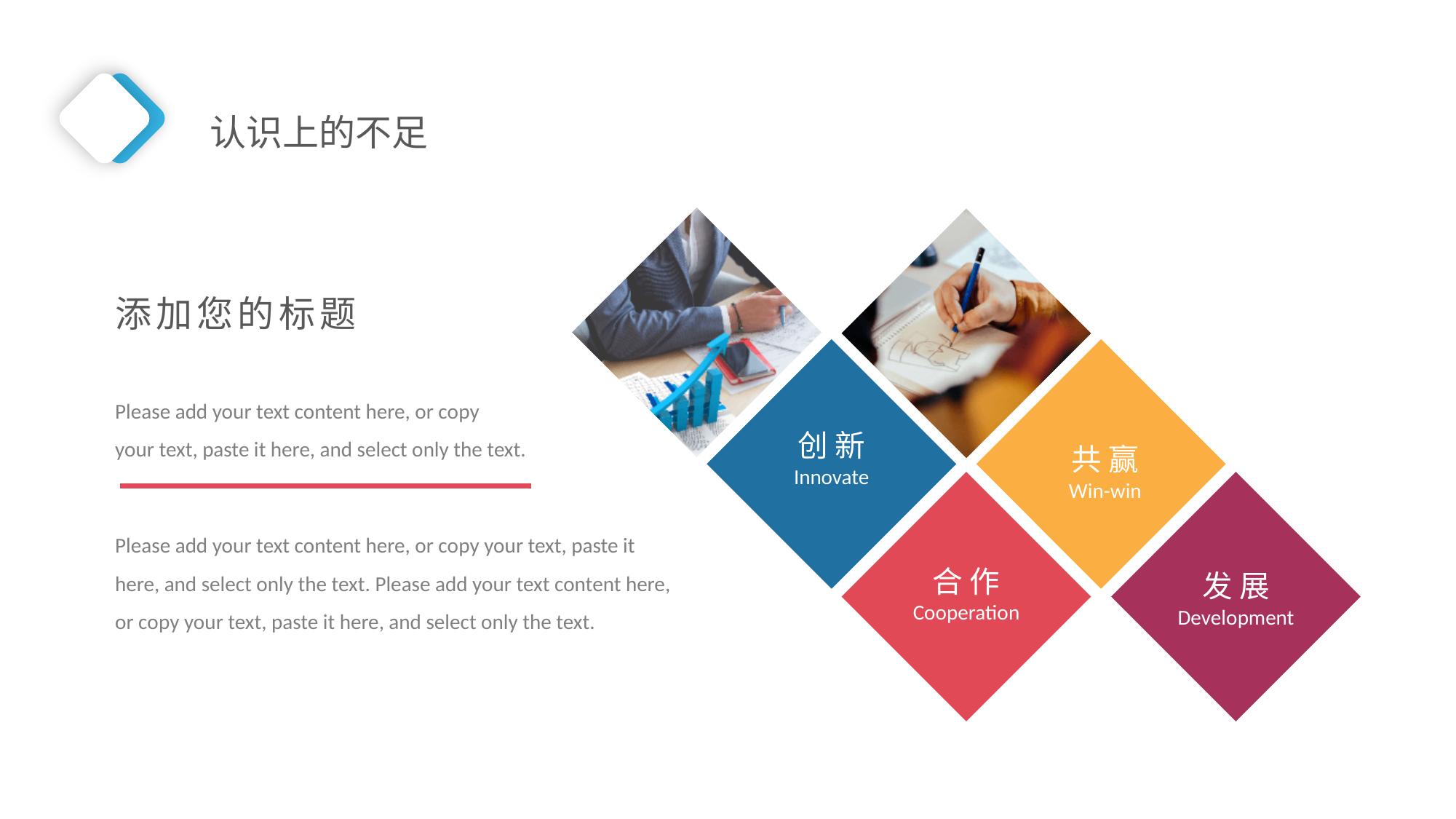

认识上的不足

添加您的标题

创 新
Innovate

共 赢
Win-win
Please add your text content here, or copy
your text, paste it here, and select only the text.

合 作
Cooperation

发 展
Development
Please add your text content here, or copy your text, paste it here, and select only the text. Please add your text content here, or copy your text, paste it here, and select only the text.